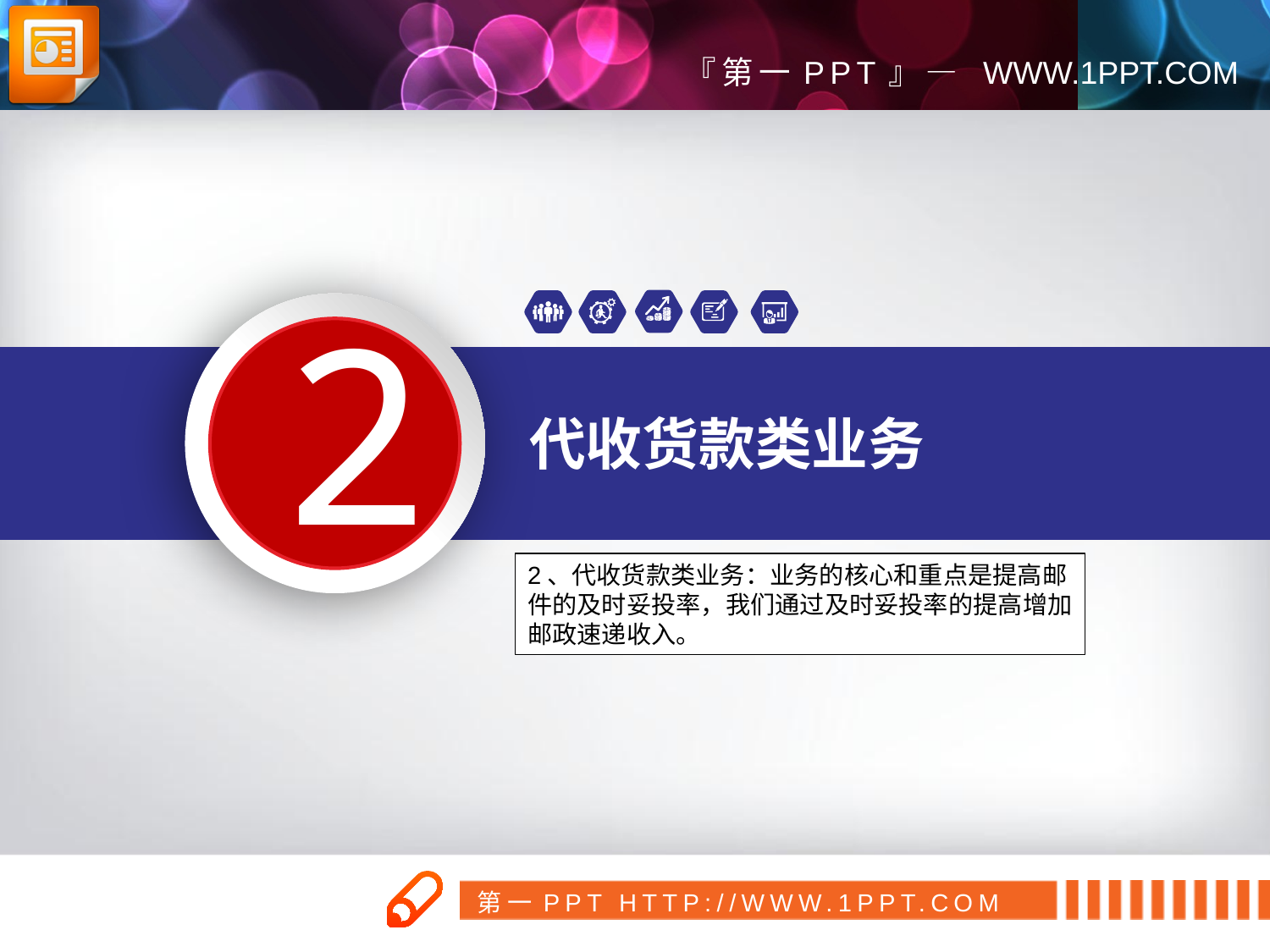

2

代收货款类业务
2、代收货款类业务：业务的核心和重点是提高邮件的及时妥投率，我们通过及时妥投率的提高增加邮政速递收入。